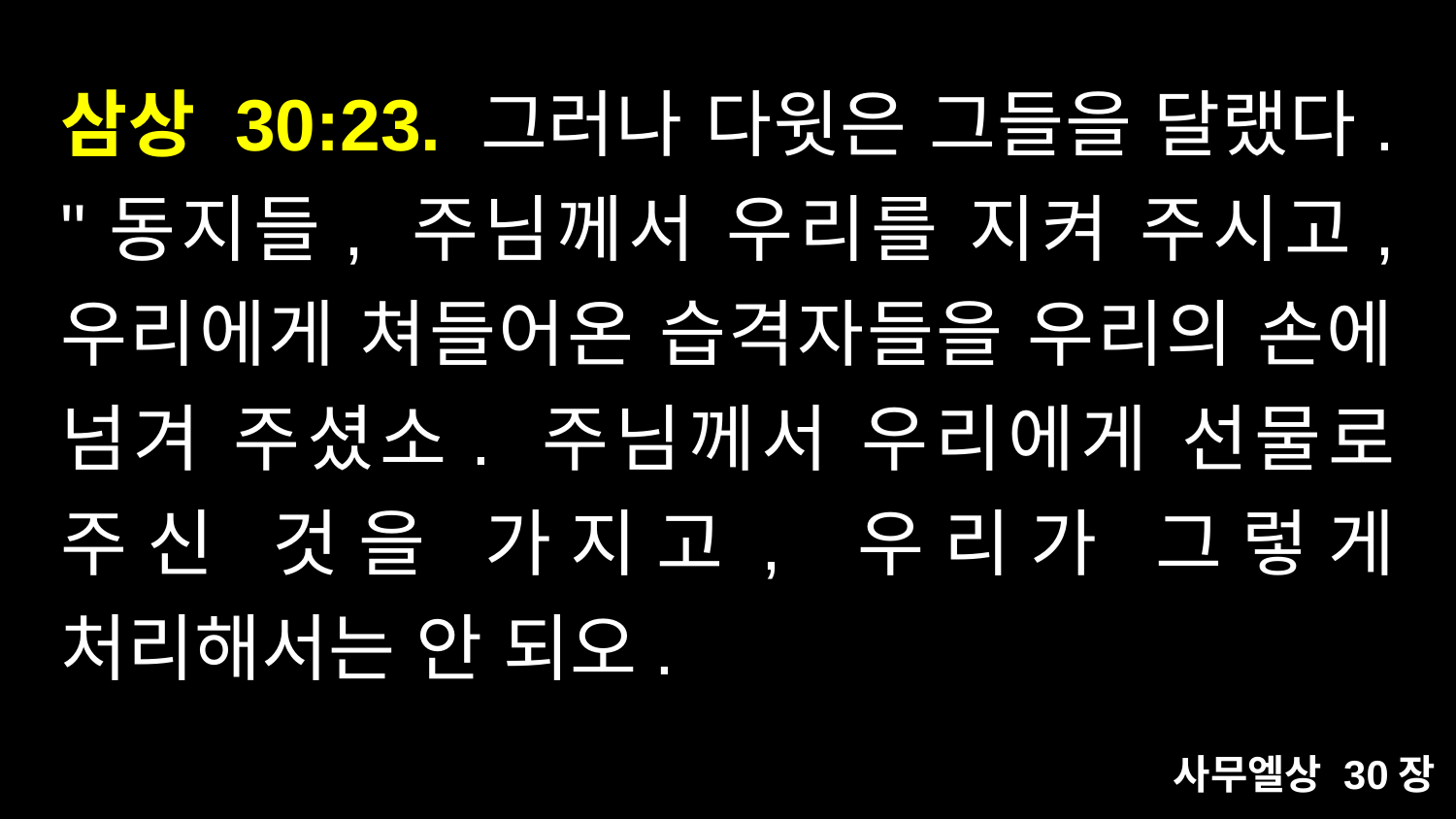

# 삼상 30:23. 그러나 다윗은 그들을 달랬다. "동지들, 주님께서 우리를 지켜 주시고, 우리에게 쳐들어온 습격자들을 우리의 손에 넘겨 주셨소. 주님께서 우리에게 선물로 주신 것을 가지고, 우리가 그렇게 처리해서는 안 되오.
사무엘상 30장